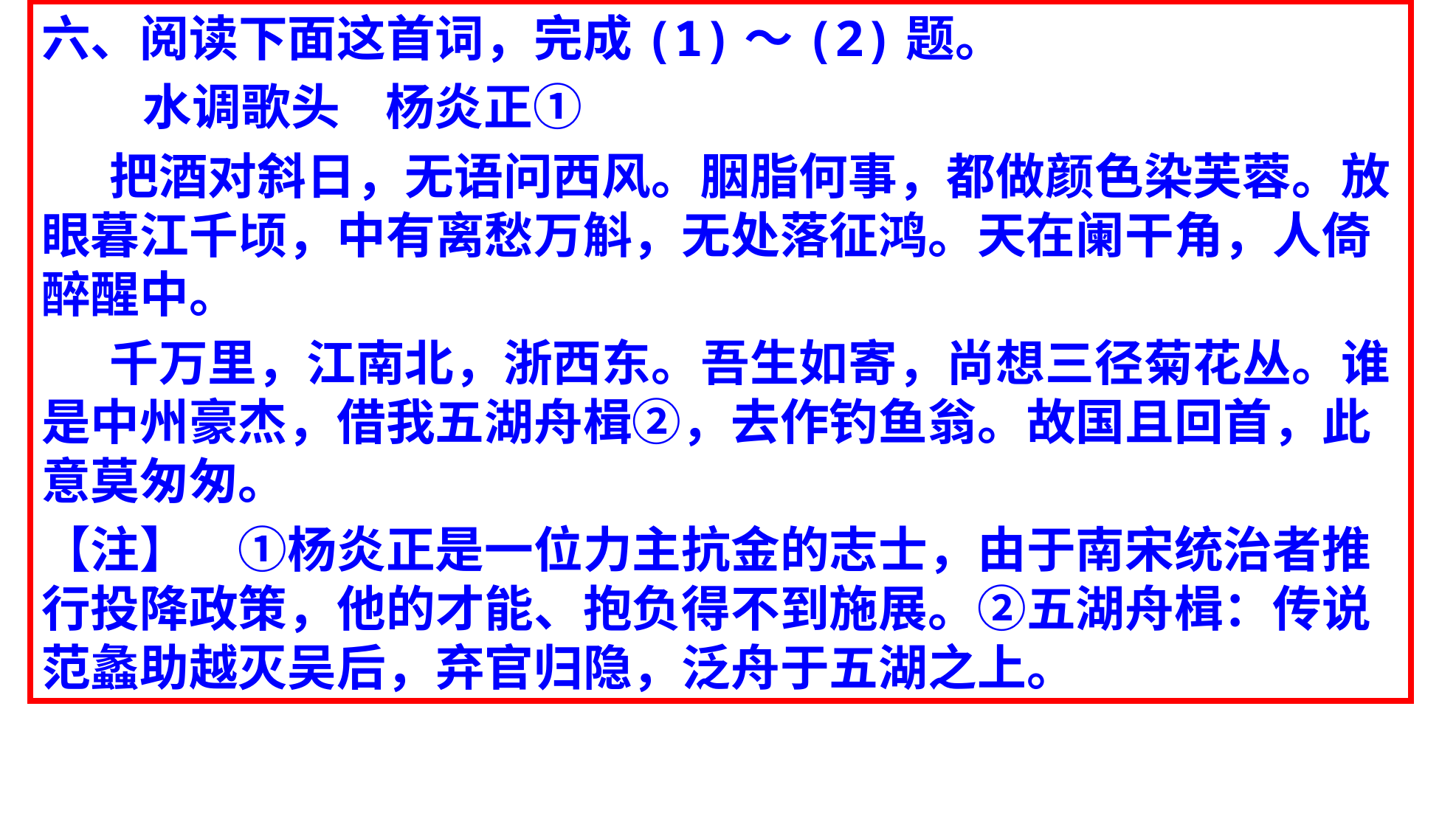

六、阅读下面这首词，完成(1)～(2)题。
        水调歌头    杨炎正①
     把酒对斜日，无语问西风。胭脂何事，都做颜色染芙蓉。放眼暮江千顷，中有离愁万斛，无处落征鸿。天在阑干角，人倚醉醒中。
     千万里，江南北，浙西东。吾生如寄，尚想三径菊花丛。谁是中州豪杰，借我五湖舟楫②，去作钓鱼翁。故国且回首，此意莫匆匆。
【注】　①杨炎正是一位力主抗金的志士，由于南宋统治者推行投降政策，他的才能、抱负得不到施展。②五湖舟楫：传说范蠡助越灭吴后，弃官归隐，泛舟于五湖之上。